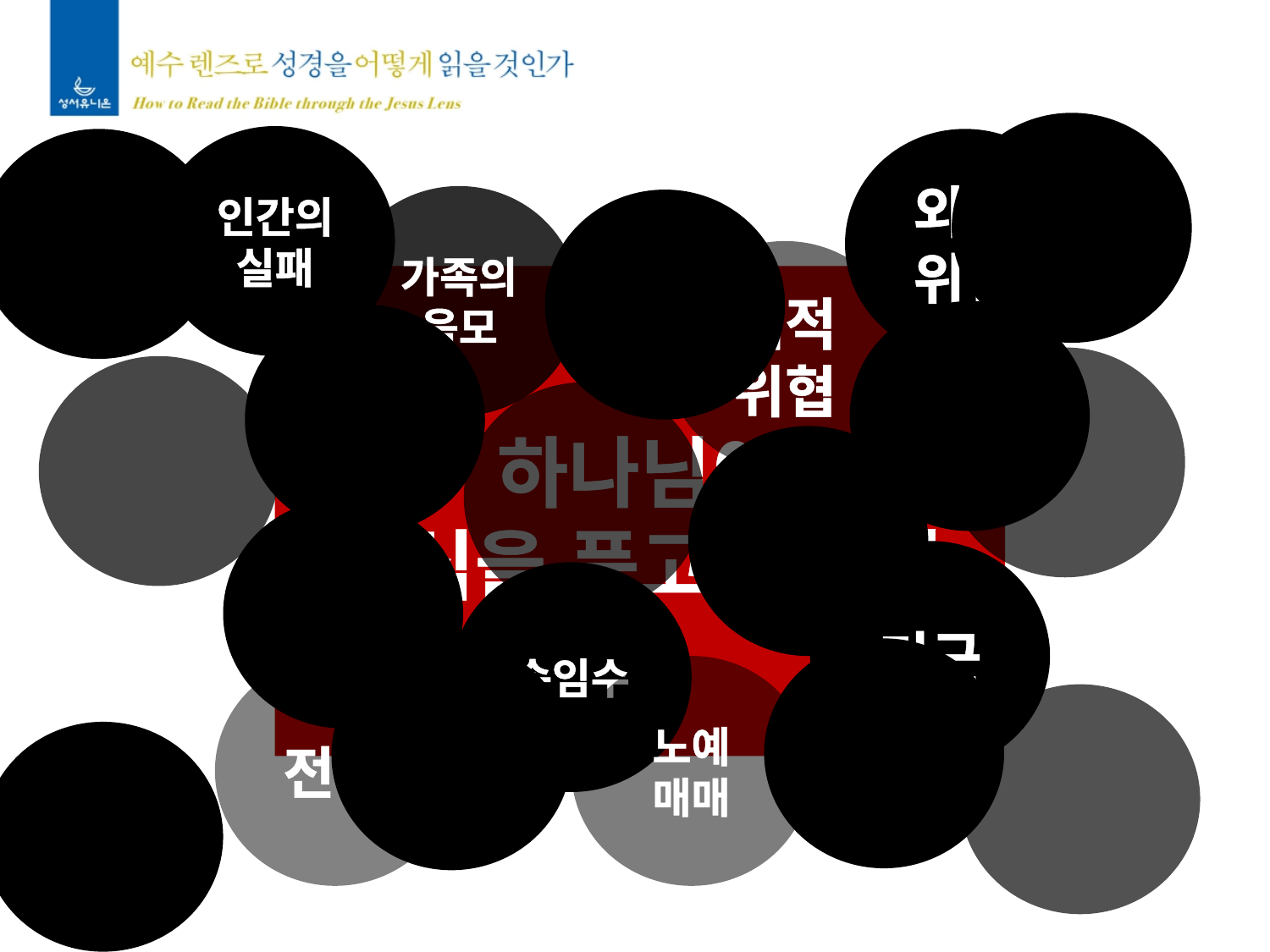

인간의
실패

외적위협
가족의
음모

내적위협

하나님이
열심을 품고 계시다

기근
속임수

전쟁
노예
매매